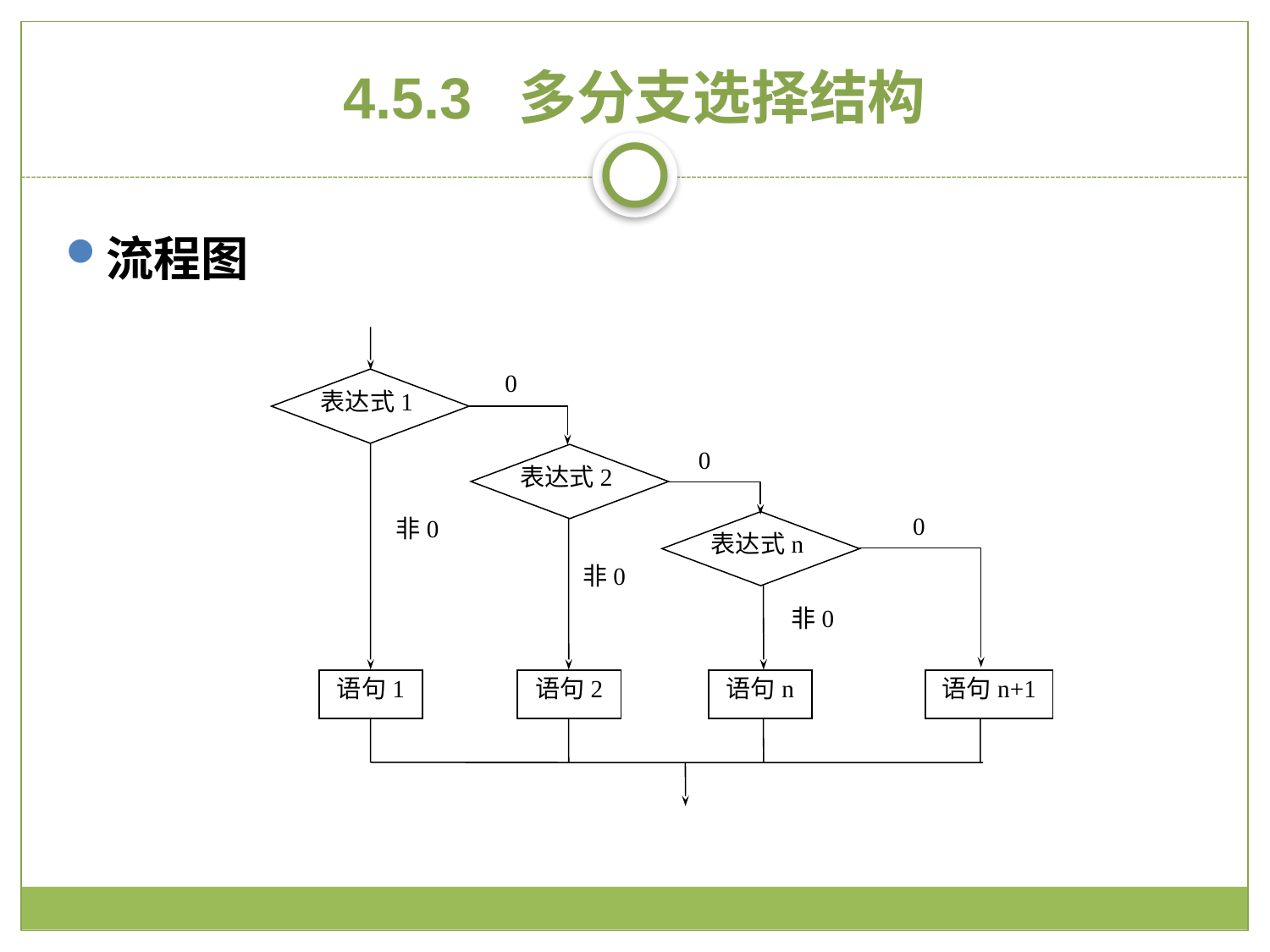

# 4.5.3  多分支选择结构
流程图

0

表达式1

0

表达式2

0

非0

表达式n

非0

非0

语句1
语句2
语句n
语句n+1